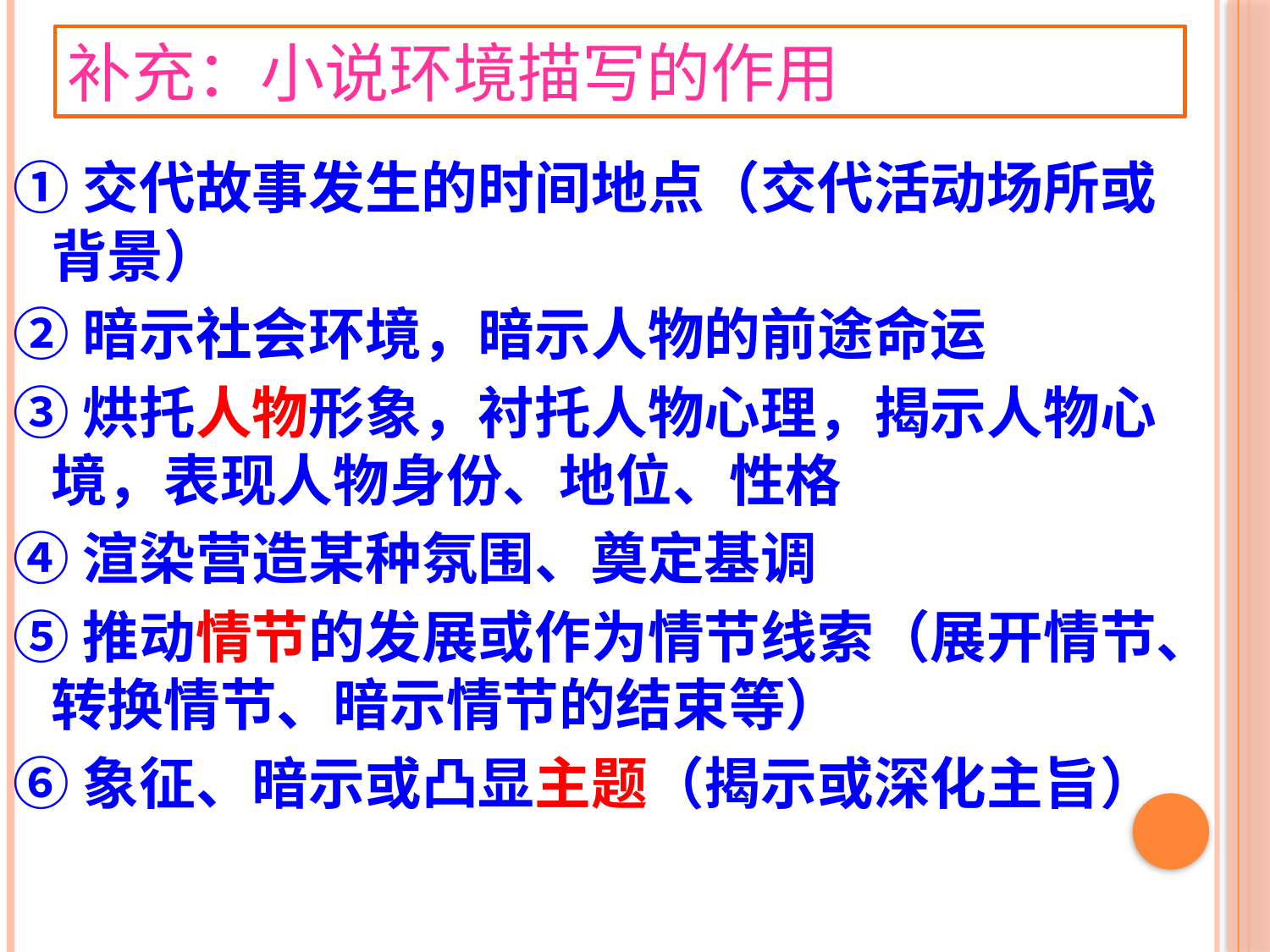

# 补充：小说环境描写的作用
①交代故事发生的时间地点（交代活动场所或背景）
②暗示社会环境，暗示人物的前途命运
③烘托人物形象，衬托人物心理，揭示人物心境，表现人物身份、地位、性格
④渲染营造某种氛围、奠定基调
⑤推动情节的发展或作为情节线索（展开情节、转换情节、暗示情节的结束等）
⑥象征、暗示或凸显主题（揭示或深化主旨）